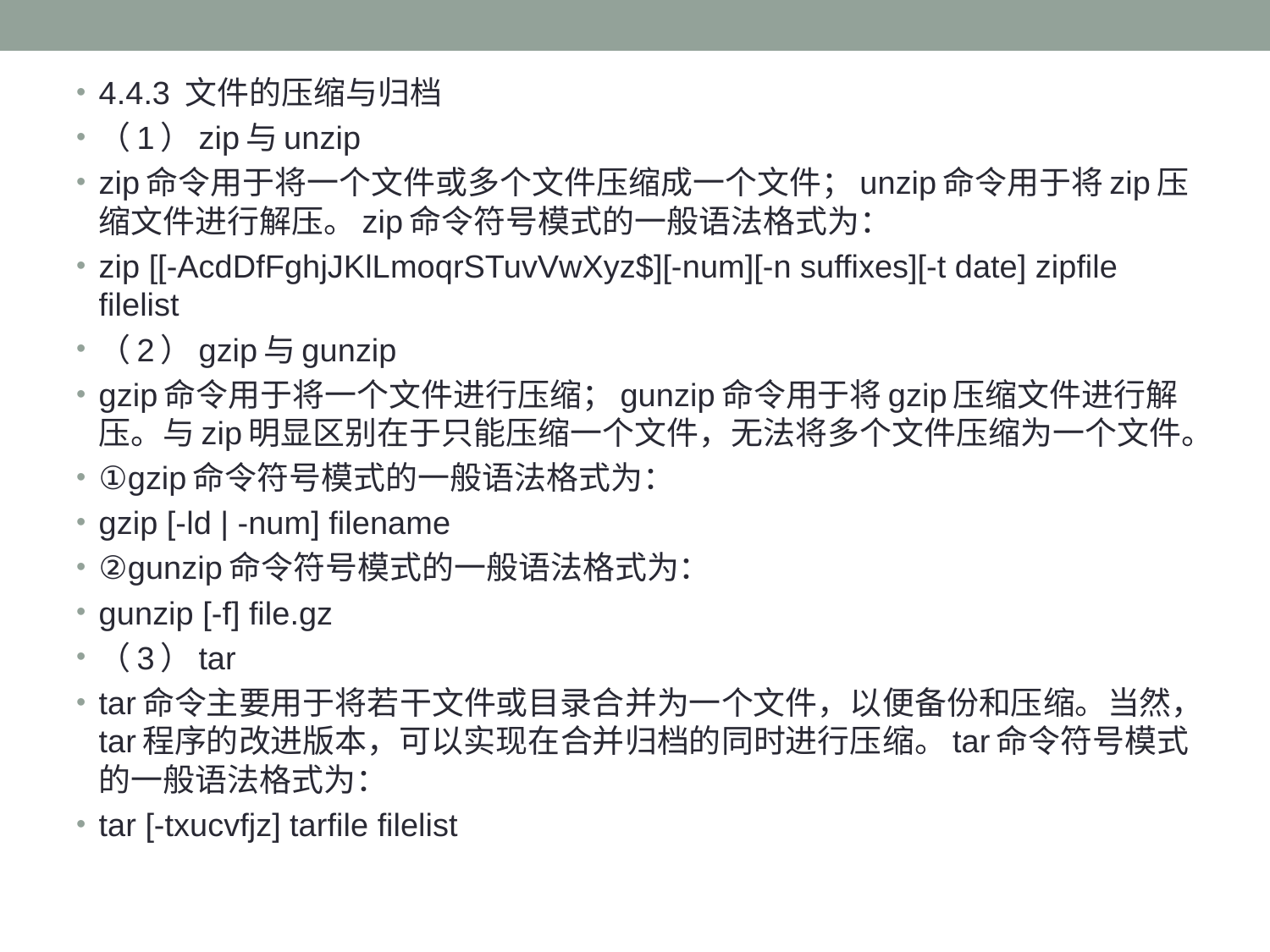

4.4.3 文件的压缩与归档
（1）zip与unzip
zip命令用于将一个文件或多个文件压缩成一个文件；unzip命令用于将zip压缩文件进行解压。zip命令符号模式的一般语法格式为：
zip [[-AcdDfFghjJKlLmoqrSTuvVwXyz$][-num][-n suffixes][-t date] zipfile filelist
（2）gzip与gunzip
gzip命令用于将一个文件进行压缩；gunzip命令用于将gzip压缩文件进行解压。与zip明显区别在于只能压缩一个文件，无法将多个文件压缩为一个文件。
①gzip命令符号模式的一般语法格式为：
gzip [-ld | -num] filename
②gunzip命令符号模式的一般语法格式为：
gunzip [-f] file.gz
（3）tar
tar命令主要用于将若干文件或目录合并为一个文件，以便备份和压缩。当然，tar程序的改进版本，可以实现在合并归档的同时进行压缩。tar命令符号模式的一般语法格式为：
tar [-txucvfjz] tarfile filelist

#